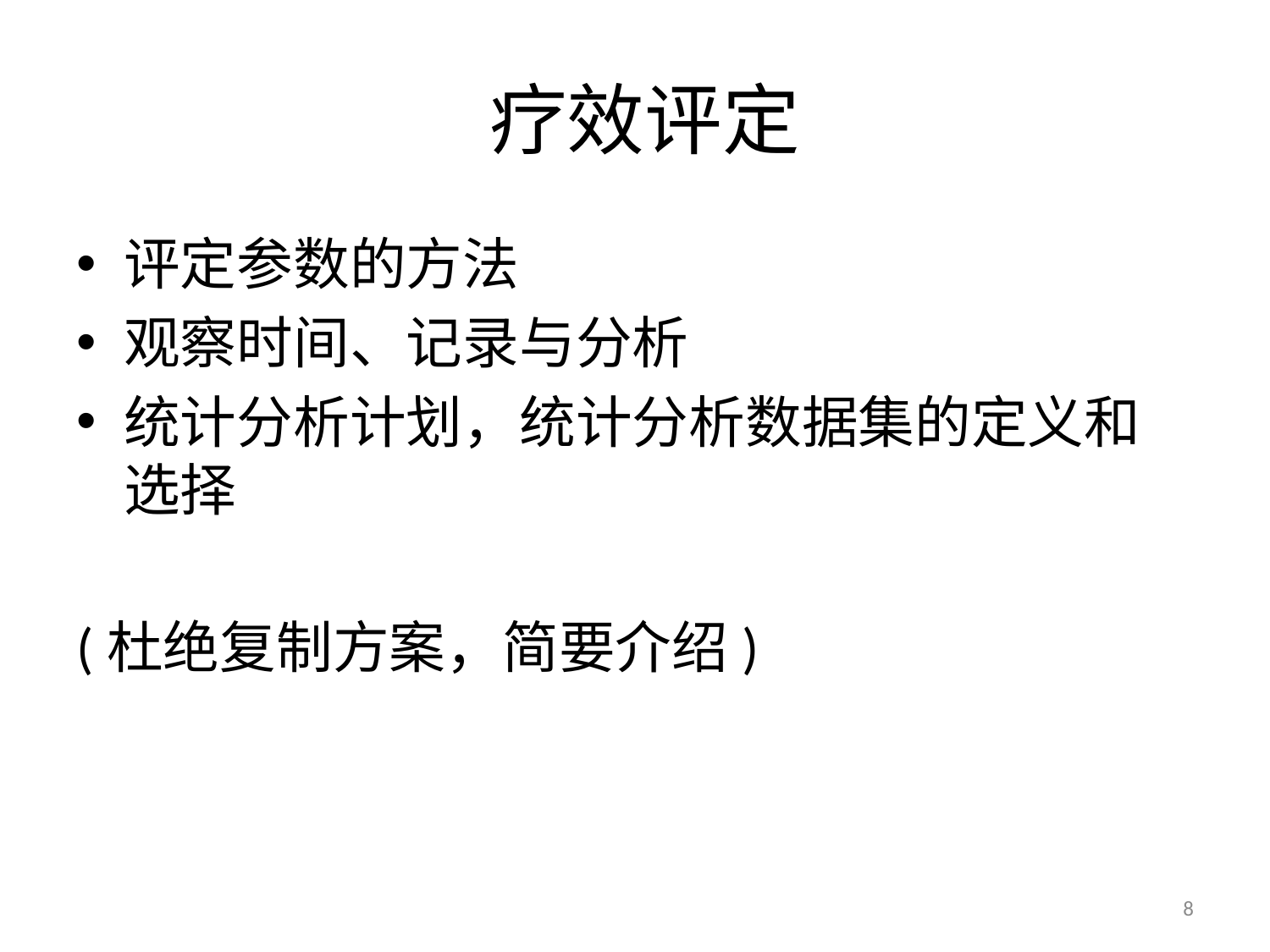

# 疗效评定
评定参数的方法
观察时间、记录与分析
统计分析计划，统计分析数据集的定义和选择

(杜绝复制方案，简要介绍)

8